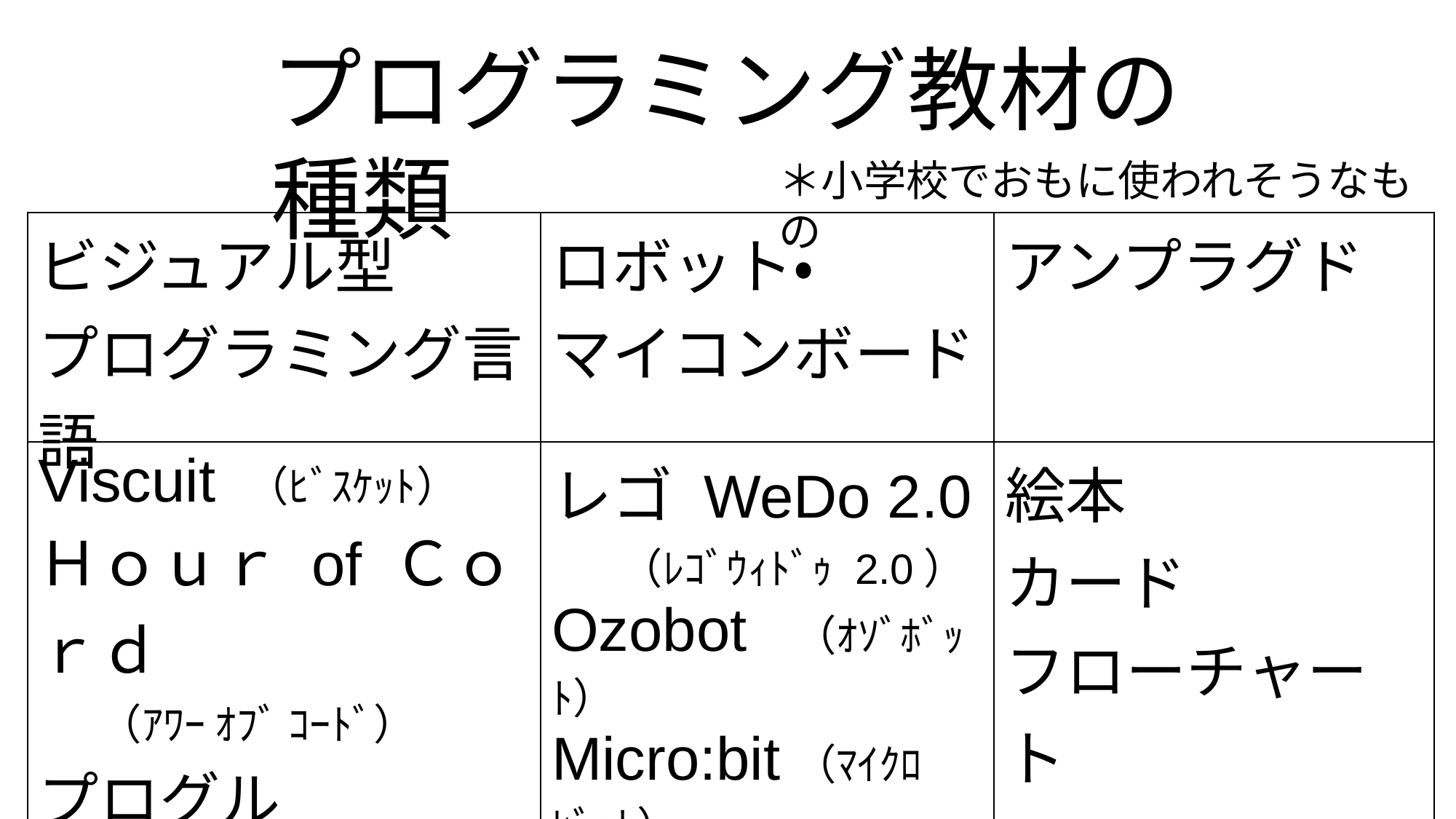

プログラミング教材の種類
＊小学校でおもに使われそうなもの
| ビジュアル型 プログラミング言語 | ロボット・ マイコンボード | アンプラグド |
| --- | --- | --- |
| Viscuit （ﾋﾞｽｹｯﾄ） Ｈｏｕｒ of Ｃｏｒｄ 　 （ｱﾜｰ ｵﾌﾞ ｺｰﾄﾞ） プログル Ｓｃｒａｔｃｈ （ｽｸﾗｯﾁ）　　 　　　　　　　 など | レゴ WeDo 2.0 （ﾚｺﾞｳｨﾄﾞｩ 2.0） Ozobot （ｵｿﾞﾎﾞｯﾄ） Micro:bit（ﾏｲｸﾛﾋﾞｯﾄ） 　　 　　　　　　　 など | 絵本 カード フローチャート 　　　　　 　　 　　　　　　　など |